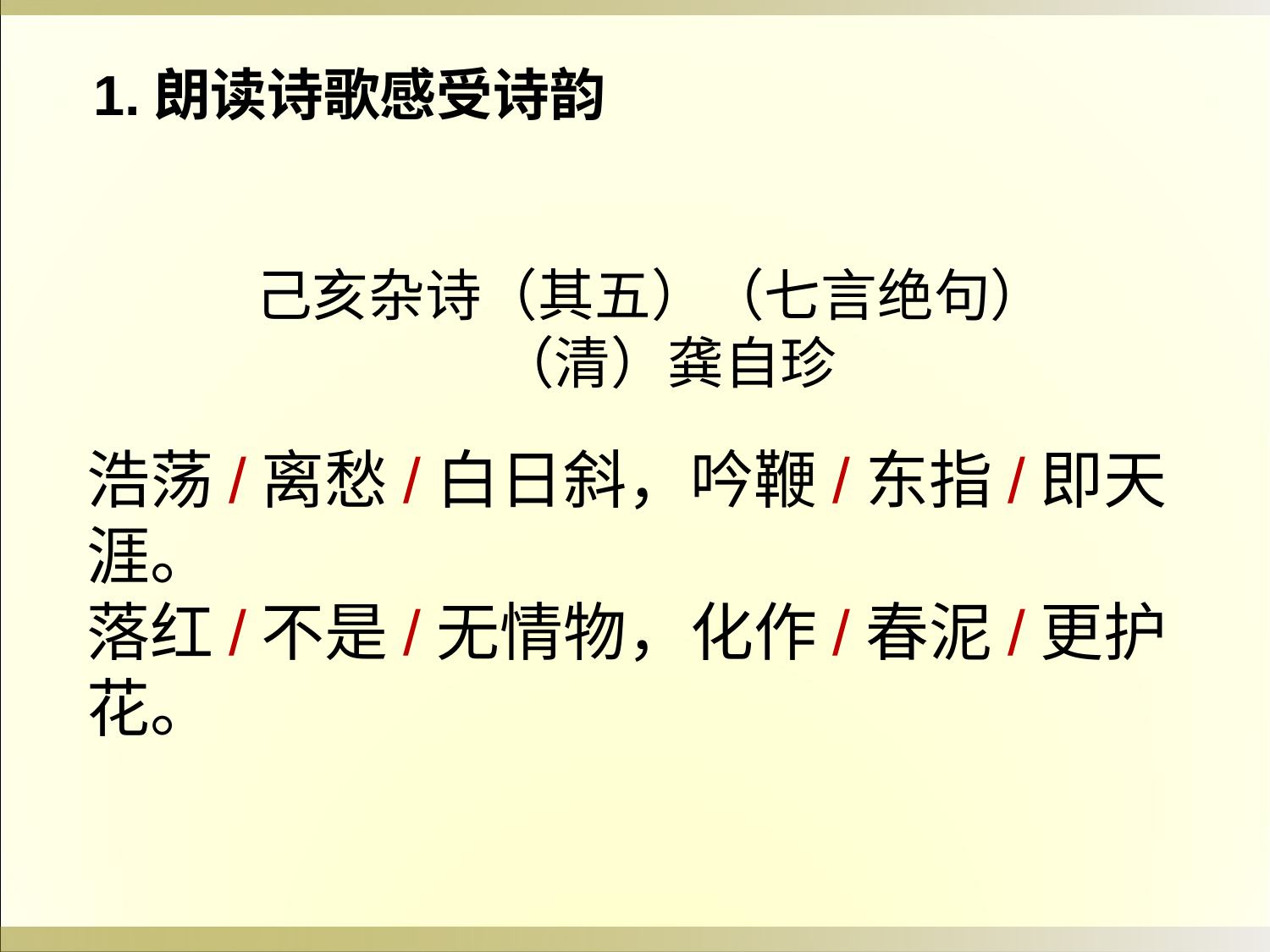

1.朗读诗歌感受诗韵
己亥杂诗（其五）（七言绝句）
                  （清）龚自珍
浩荡/离愁/白日斜，吟鞭/东指/即天涯。
落红/不是/无情物，化作/春泥/更护花。